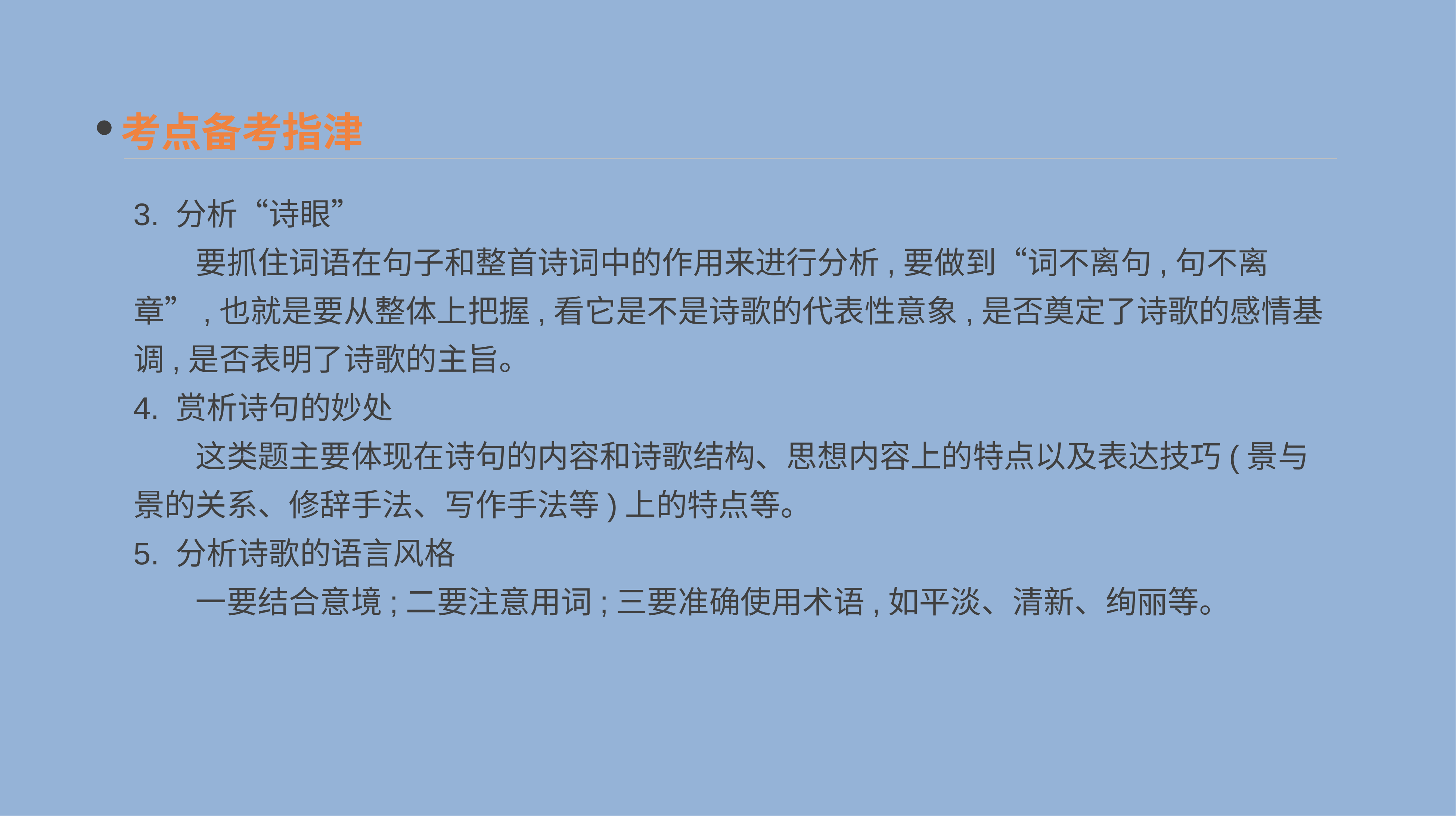

考点备考指津

3. 分析“诗眼”
　　要抓住词语在句子和整首诗词中的作用来进行分析,要做到“词不离句,句不离章”,也就是要从整体上把握,看它是不是诗歌的代表性意象,是否奠定了诗歌的感情基调,是否表明了诗歌的主旨。
4. 赏析诗句的妙处
　　这类题主要体现在诗句的内容和诗歌结构、思想内容上的特点以及表达技巧(景与景的关系、修辞手法、写作手法等)上的特点等。
5. 分析诗歌的语言风格
　　一要结合意境;二要注意用词;三要准确使用术语,如平淡、清新、绚丽等。